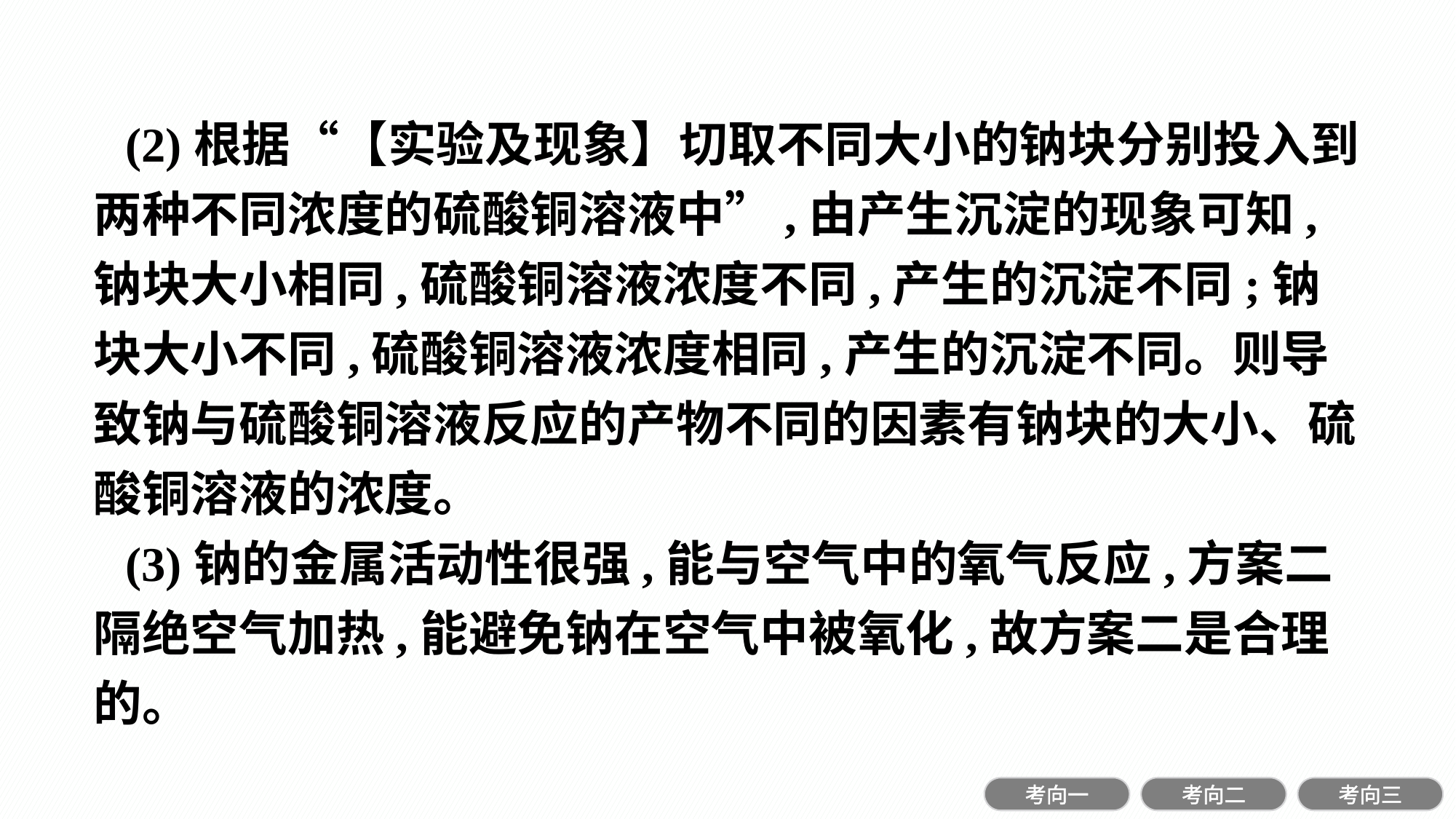

(2)根据“【实验及现象】切取不同大小的钠块分别投入到两种不同浓度的硫酸铜溶液中”,由产生沉淀的现象可知,钠块大小相同,硫酸铜溶液浓度不同,产生的沉淀不同;钠块大小不同,硫酸铜溶液浓度相同,产生的沉淀不同。则导致钠与硫酸铜溶液反应的产物不同的因素有钠块的大小、硫酸铜溶液的浓度。
(3)钠的金属活动性很强,能与空气中的氧气反应,方案二隔绝空气加热,能避免钠在空气中被氧化,故方案二是合理的。